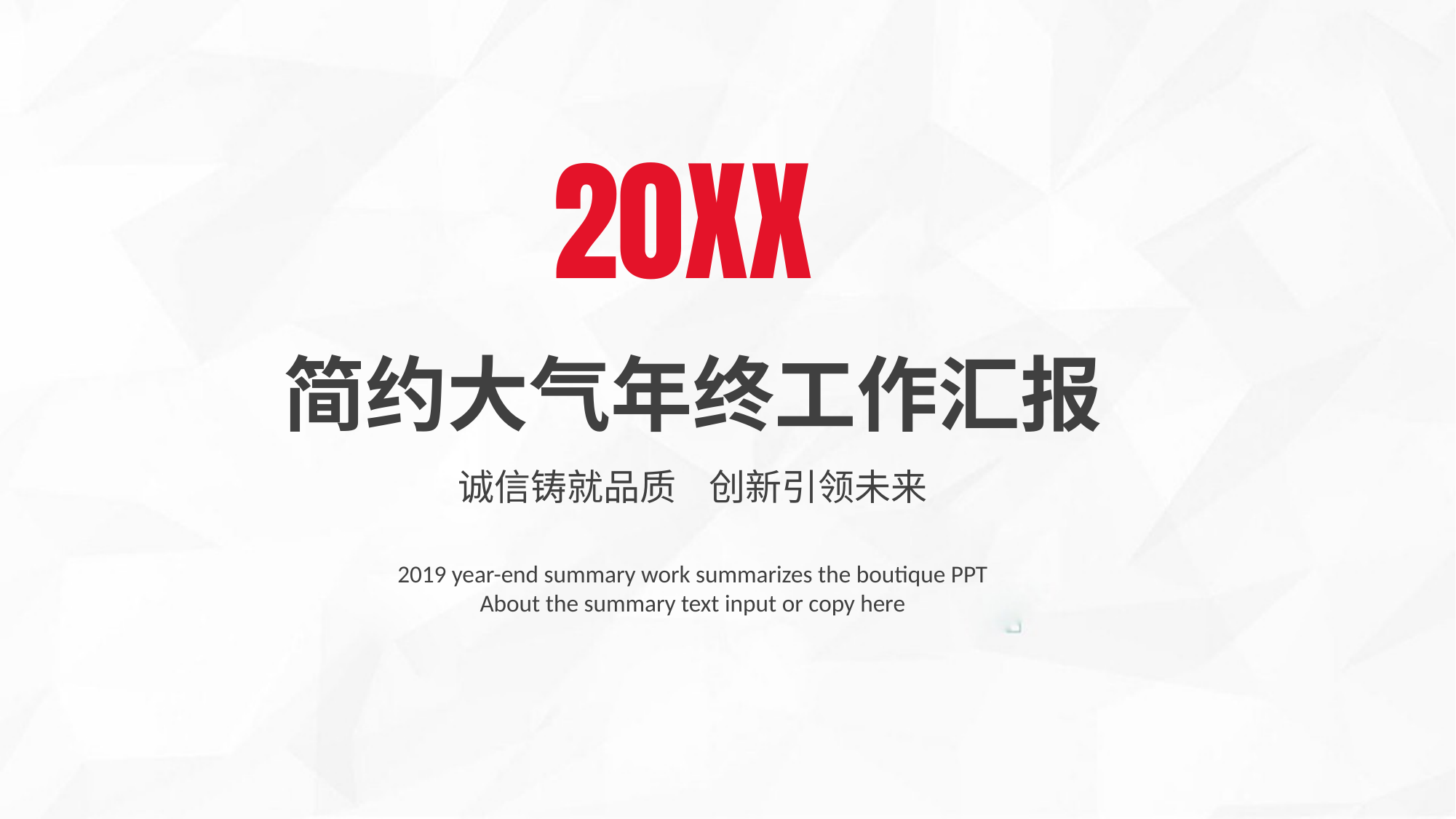

20XX
简约大气年终工作汇报
诚信铸就品质    创新引领未来
2019 year-end summary work summarizes the boutique PPT
About the summary text input or copy here